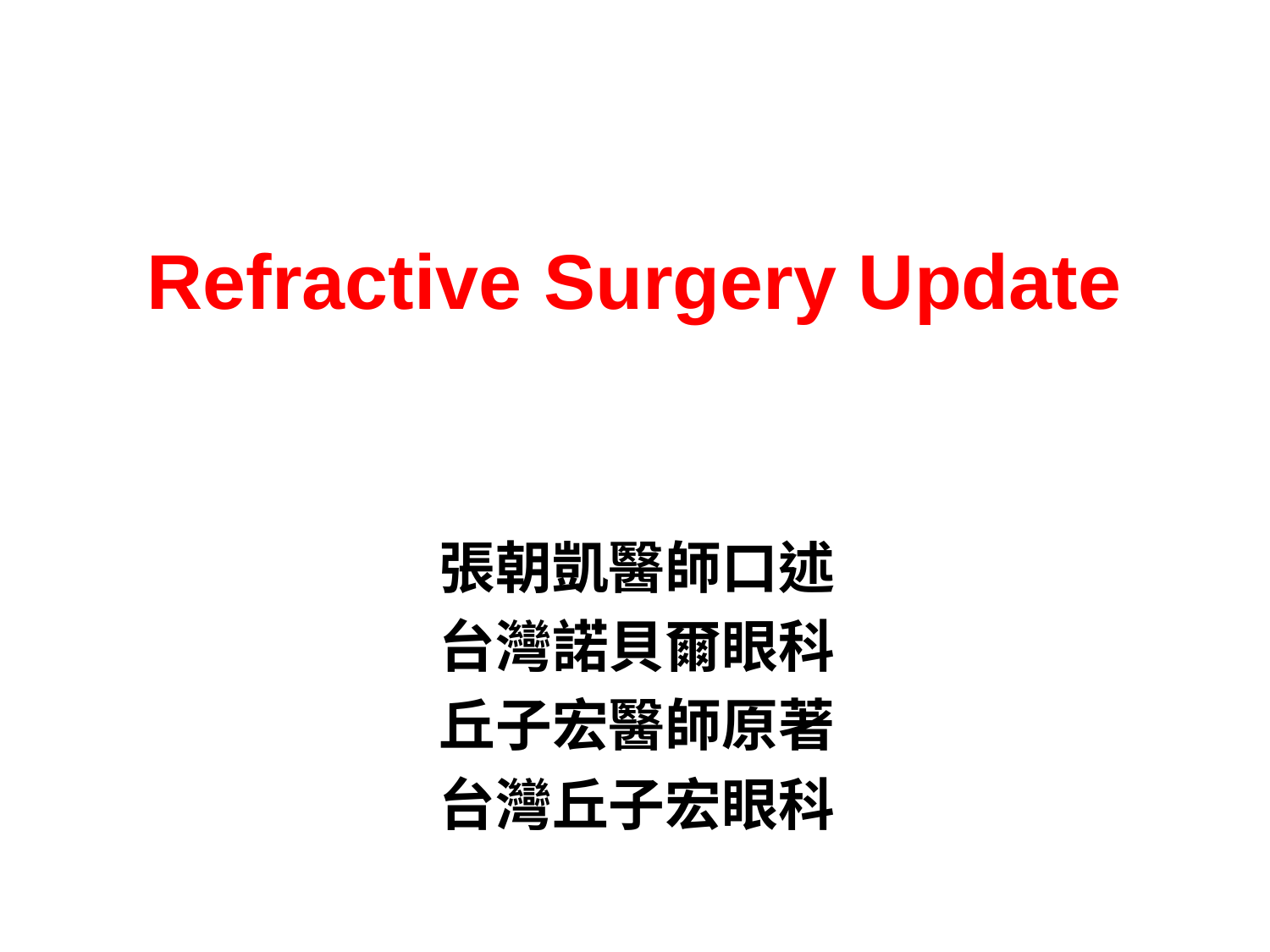

# Refractive Surgery Update
張朝凱醫師口述
台灣諾貝爾眼科
丘子宏醫師原著
台灣丘子宏眼科